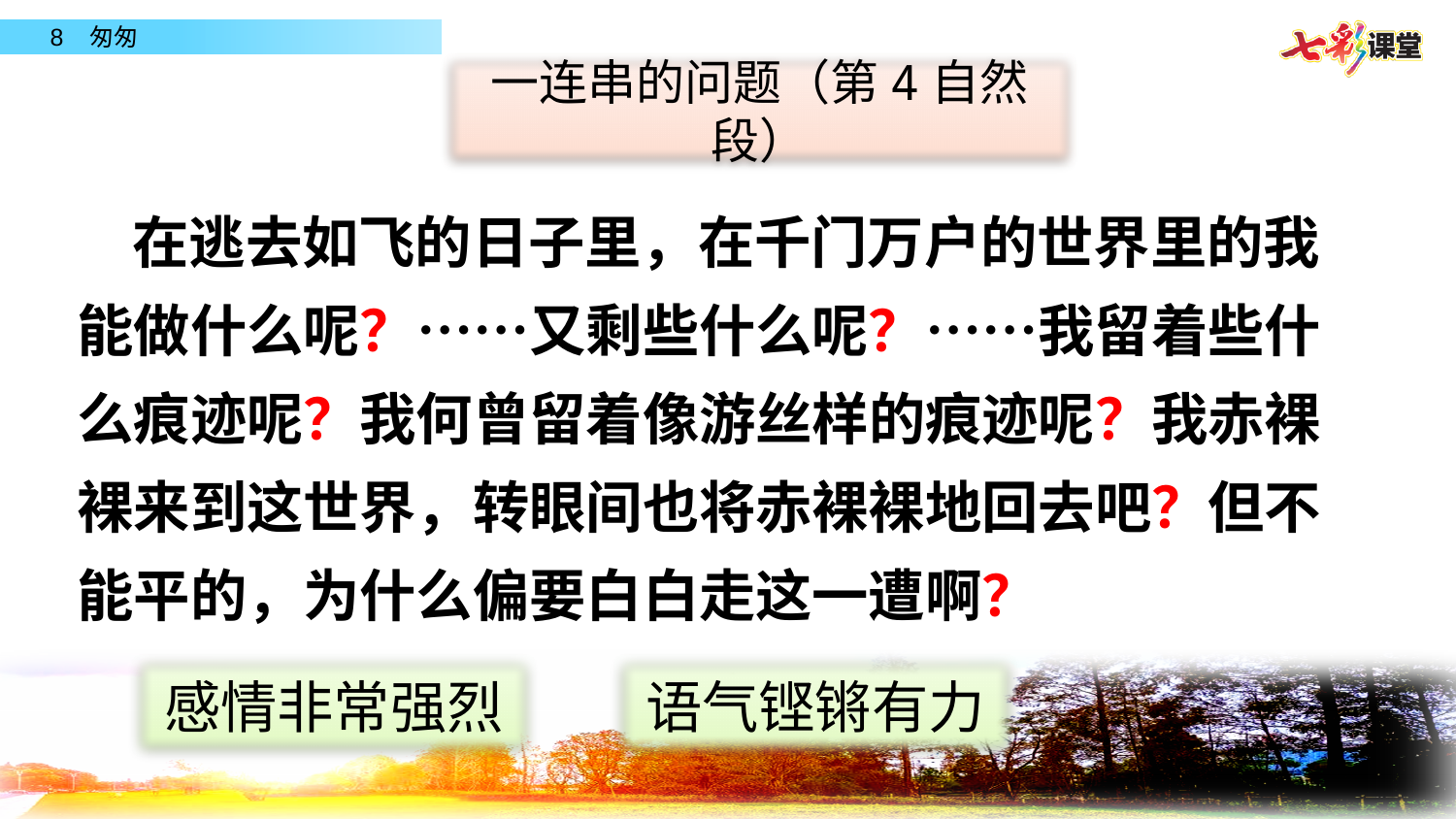

一连串的问题（第4自然段）
    在逃去如飞的日子里，在千门万户的世界里的我能做什么呢？……又剩些什么呢？……我留着些什么痕迹呢？我何曾留着像游丝样的痕迹呢？我赤裸裸来到这世界，转眼间也将赤裸裸地回去吧？但不能平的，为什么偏要白白走这一遭啊？
感情非常强烈
语气铿锵有力